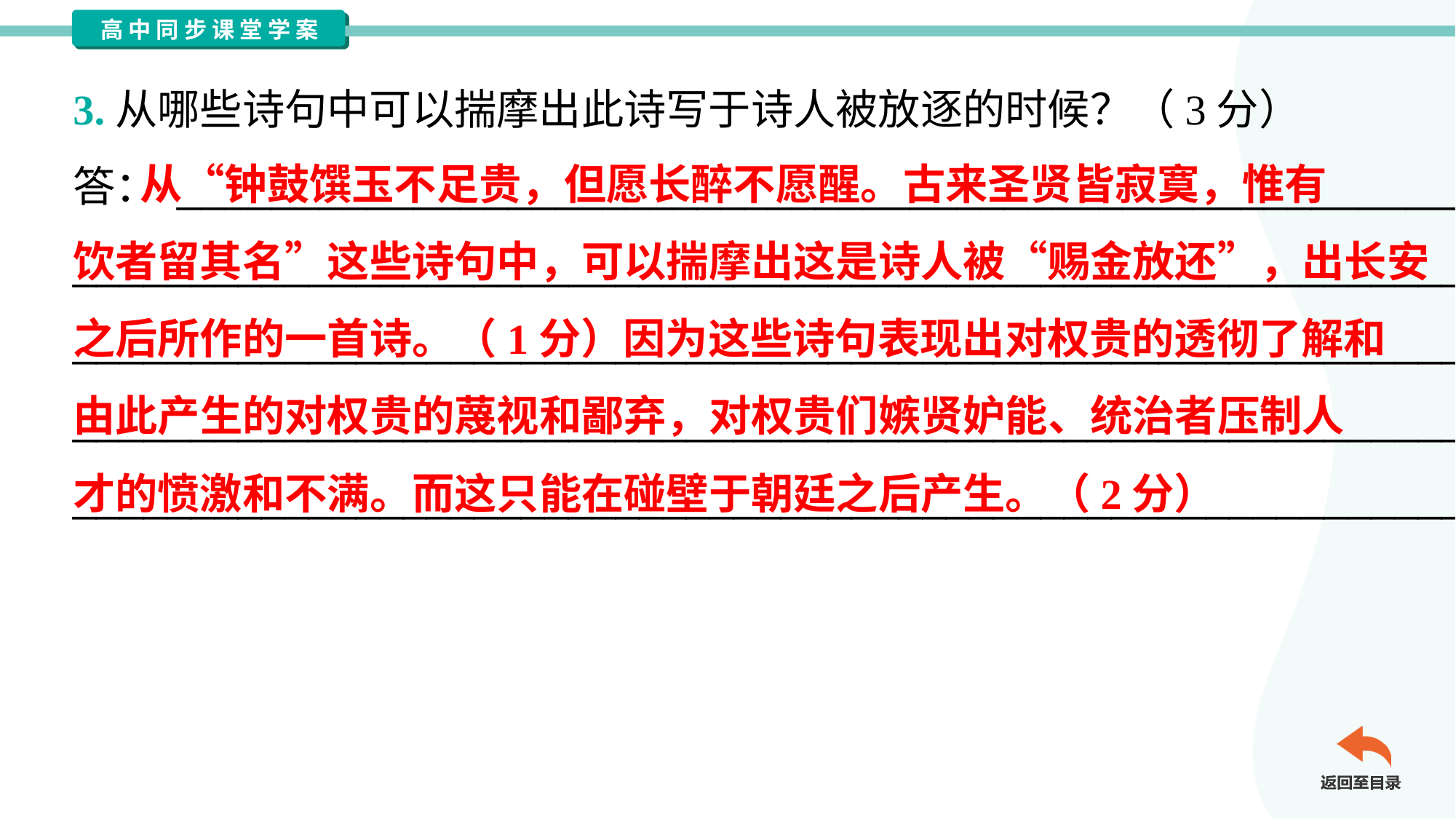

3.从哪些诗句中可以揣摩出此诗写于诗人被放逐的时候？（3分）
答： ________________________________________________________
_____________________________________________________________
_____________________________________________________________
_____________________________________________________________
_____________________________________________________________
      从“钟鼓馔玉不足贵，但愿长醉不愿醒。古来圣贤皆寂寞，惟有
饮者留其名”这些诗句中，可以揣摩出这是诗人被“赐金放还”，出长安
之后所作的一首诗。（1分）因为这些诗句表现出对权贵的透彻了解和
由此产生的对权贵的蔑视和鄙弃，对权贵们嫉贤妒能、统治者压制人
才的愤激和不满。而这只能在碰壁于朝廷之后产生。（2分）